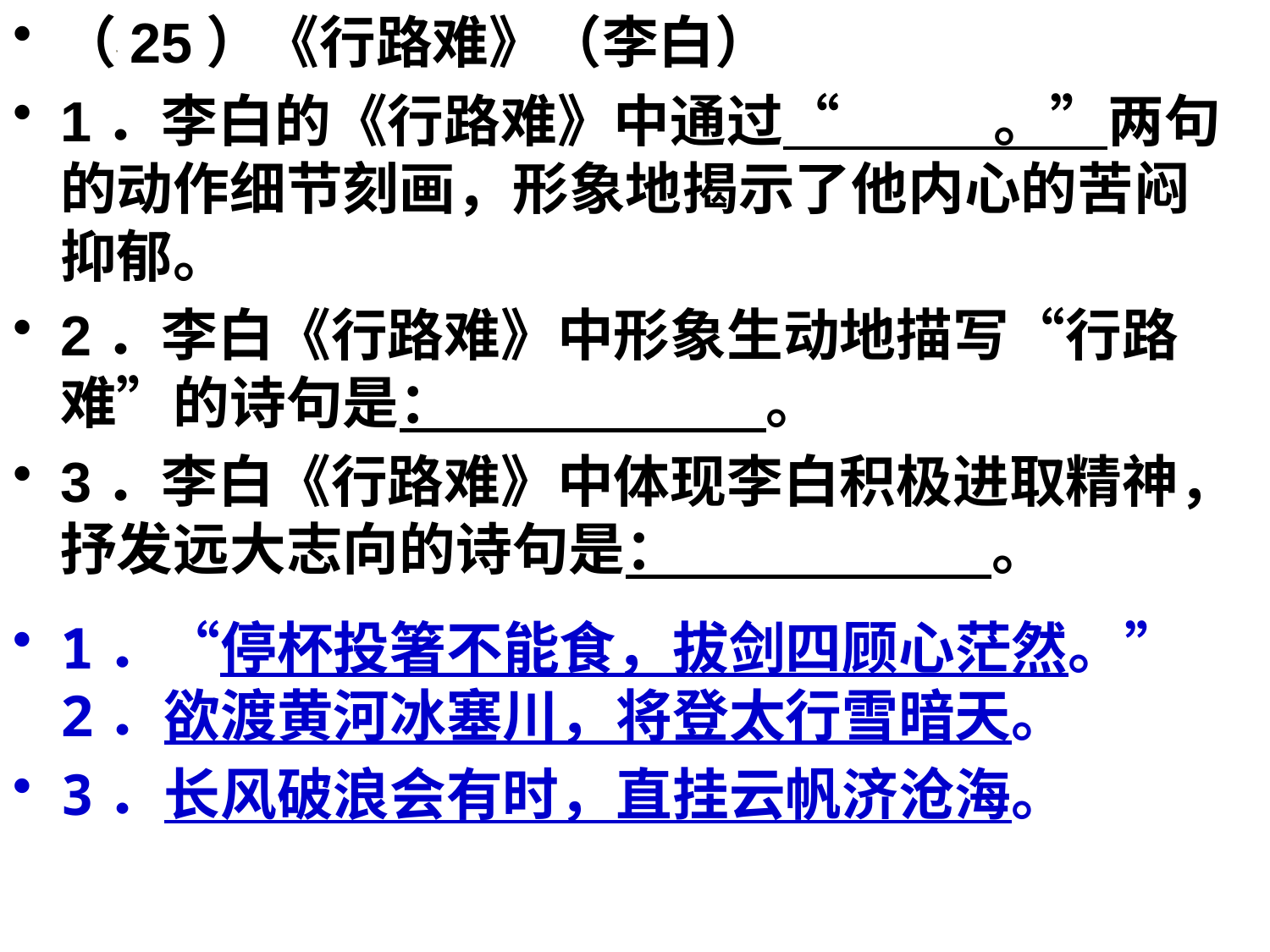

（25）《行路难》（李白）
1．李白的《行路难》中通过“            。”两句的动作细节刻画，形象地揭示了他内心的苦闷抑郁。
2．李白《行路难》中形象生动地描写“行路难”的诗句是：                        。
3．李白《行路难》中体现李白积极进取精神，抒发远大志向的诗句是：                        。
#
1．“停杯投箸不能食，拔剑四顾心茫然。” 2．欲渡黄河冰塞川，将登太行雪暗天。
3．长风破浪会有时，直挂云帆济沧海。